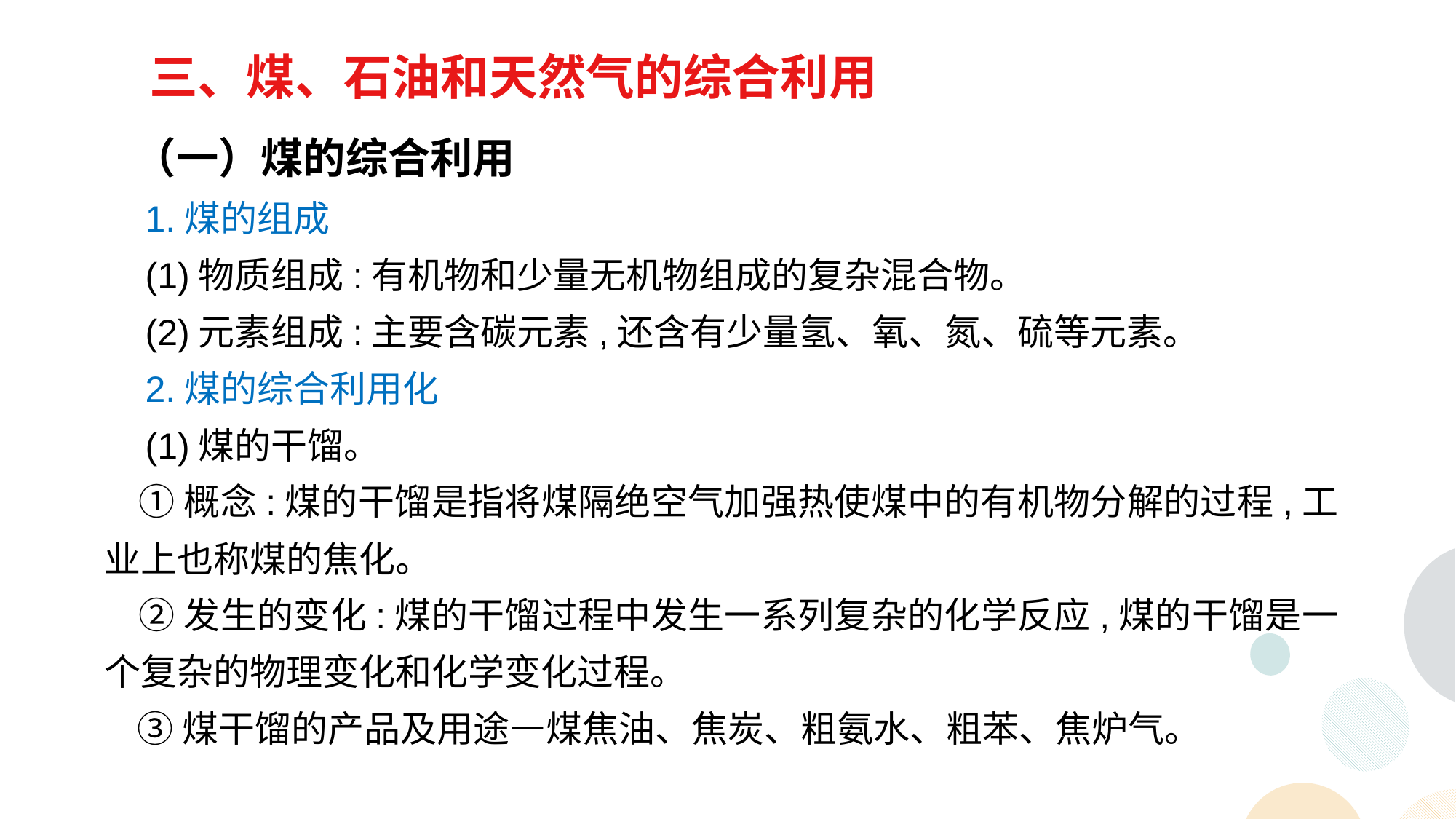

三、煤、石油和天然气的综合利用
  （一）煤的综合利用
    1.煤的组成
    (1)物质组成:有机物和少量无机物组成的复杂混合物。
    (2)元素组成:主要含碳元素,还含有少量氢、氧、氮、硫等元素。
    2.煤的综合利用化
    (1)煤的干馏。
    ①概念:煤的干馏是指将煤隔绝空气加强热使煤中的有机物分解的过程,工业上也称煤的焦化。
    ②发生的变化:煤的干馏过程中发生一系列复杂的化学反应,煤的干馏是一个复杂的物理变化和化学变化过程。
    ③煤干馏的产品及用途—煤焦油、焦炭、粗氨水、粗苯、焦炉气。